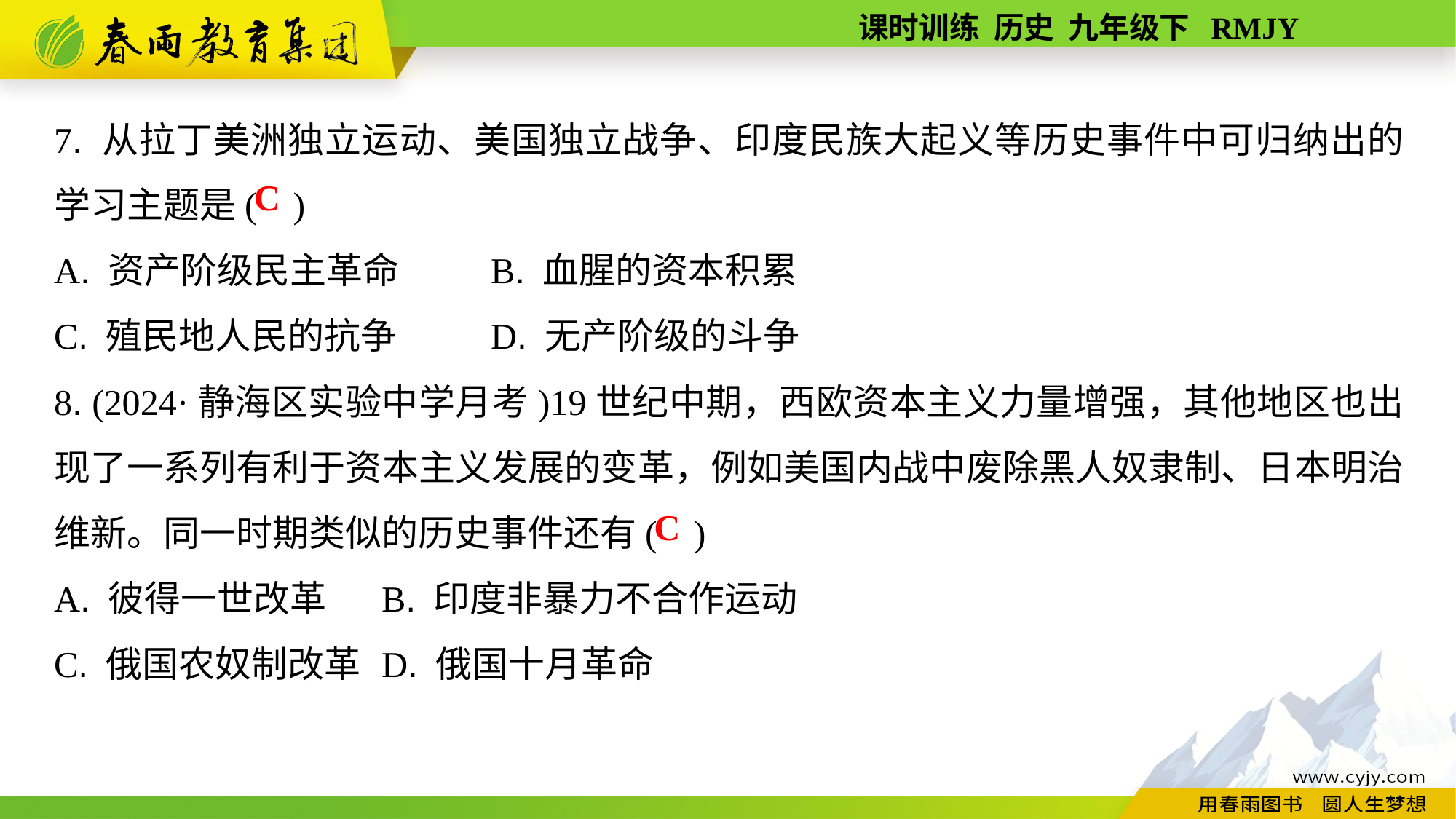

7. 从拉丁美洲独立运动、美国独立战争、印度民族大起义等历史事件中可归纳出的学习主题是(    )
A. 资产阶级民主革命	B. 血腥的资本积累
C. 殖民地人民的抗争	D. 无产阶级的斗争
8. (2024·静海区实验中学月考)19世纪中期，西欧资本主义力量增强，其他地区也出现了一系列有利于资本主义发展的变革，例如美国内战中废除黑人奴隶制、日本明治维新。同一时期类似的历史事件还有(    )
A. 彼得一世改革	B. 印度非暴力不合作运动
C. 俄国农奴制改革	D. 俄国十月革命
C
C